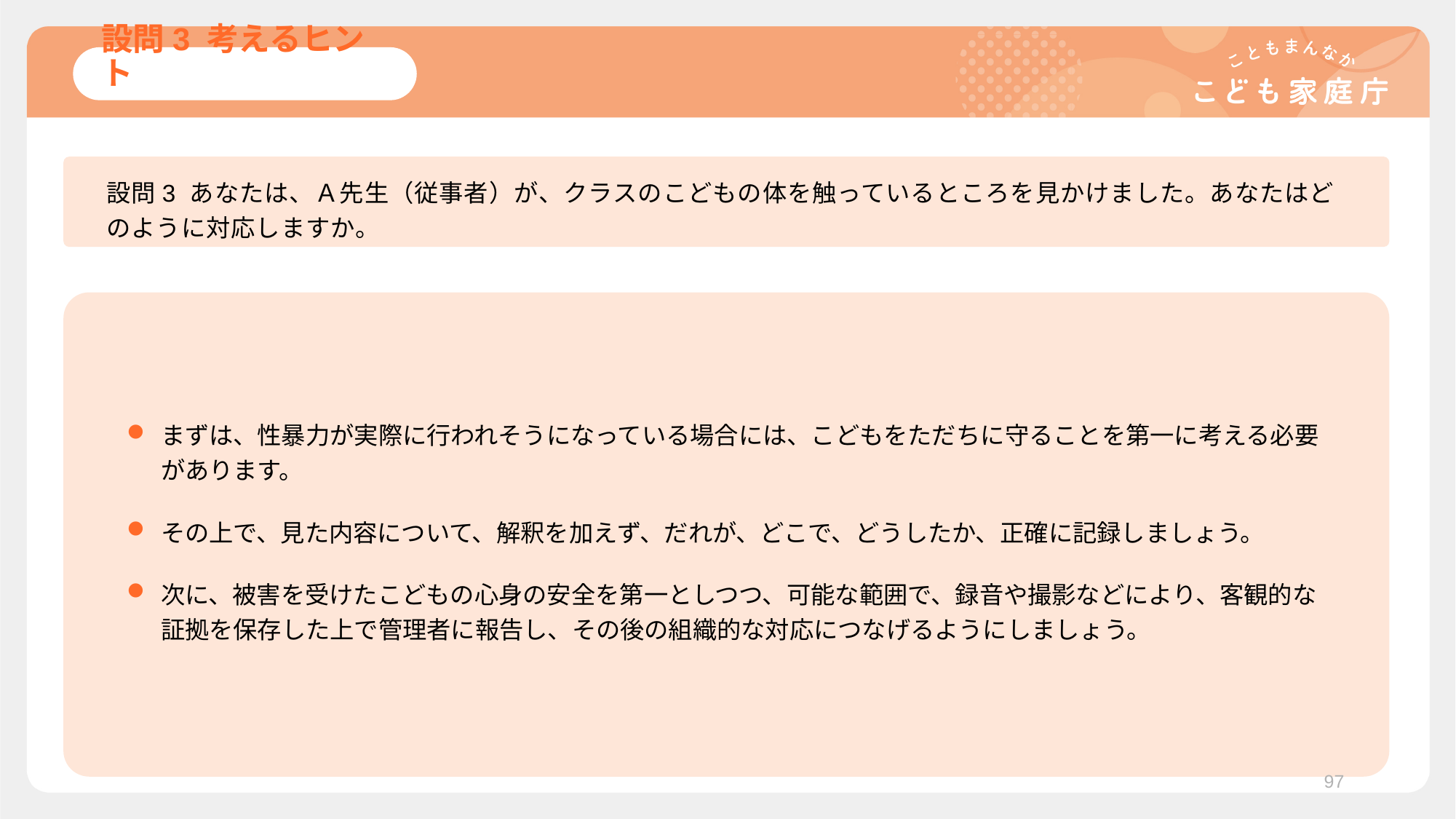

# 設問3 考えるヒント

設問3 あなたは、Ａ先生（従事者）が、クラスのこどもの体を触っているところを見かけました。あなたはどのように対応しますか。

まずは、性暴力が実際に行われそうになっている場合には、こどもをただちに守ることを第一に考える必要があります。
その上で、見た内容について、解釈を加えず、だれが、どこで、どうしたか、正確に記録しましょう。
次に、被害を受けたこどもの心身の安全を第一としつつ、可能な範囲で、録音や撮影などにより、客観的な証拠を保存した上で管理者に報告し、その後の組織的な対応につなげるようにしましょう。
97